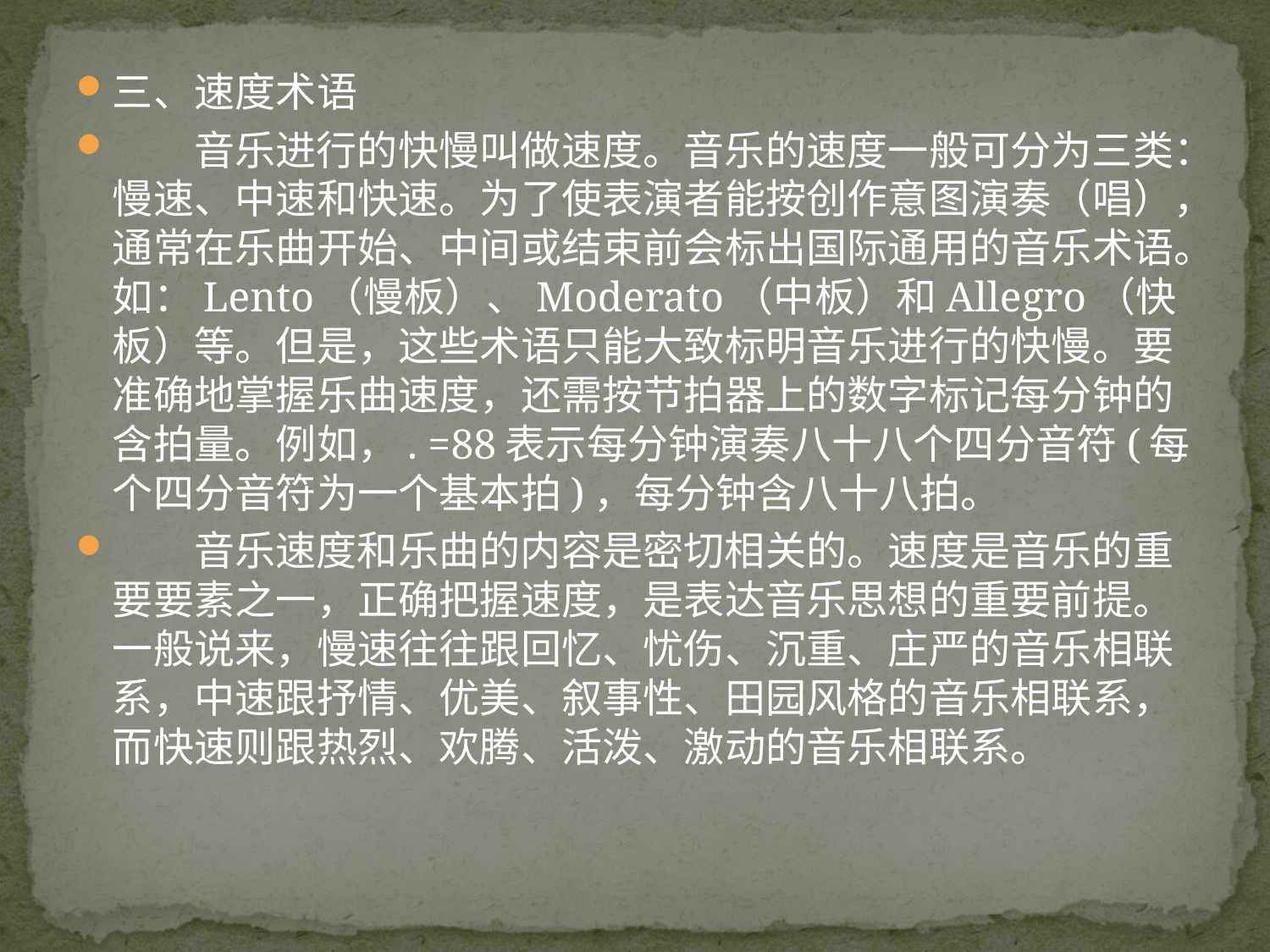

三、速度术语
        音乐进行的快慢叫做速度。音乐的速度一般可分为三类：慢速、中速和快速。为了使表演者能按创作意图演奏（唱），通常在乐曲开始、中间或结束前会标出国际通用的音乐术语。如：Lento（慢板）、Moderato（中板）和Allegro（快板）等。但是，这些术语只能大致标明音乐进行的快慢。要准确地掌握乐曲速度，还需按节拍器上的数字标记每分钟的含拍量。例如，. =88表示每分钟演奏八十八个四分音符(每个四分音符为一个基本拍)，每分钟含八十八拍。
        音乐速度和乐曲的内容是密切相关的。速度是音乐的重要要素之一，正确把握速度，是表达音乐思想的重要前提。一般说来，慢速往往跟回忆、忧伤、沉重、庄严的音乐相联系，中速跟抒情、优美、叙事性、田园风格的音乐相联系，而快速则跟热烈、欢腾、活泼、激动的音乐相联系。